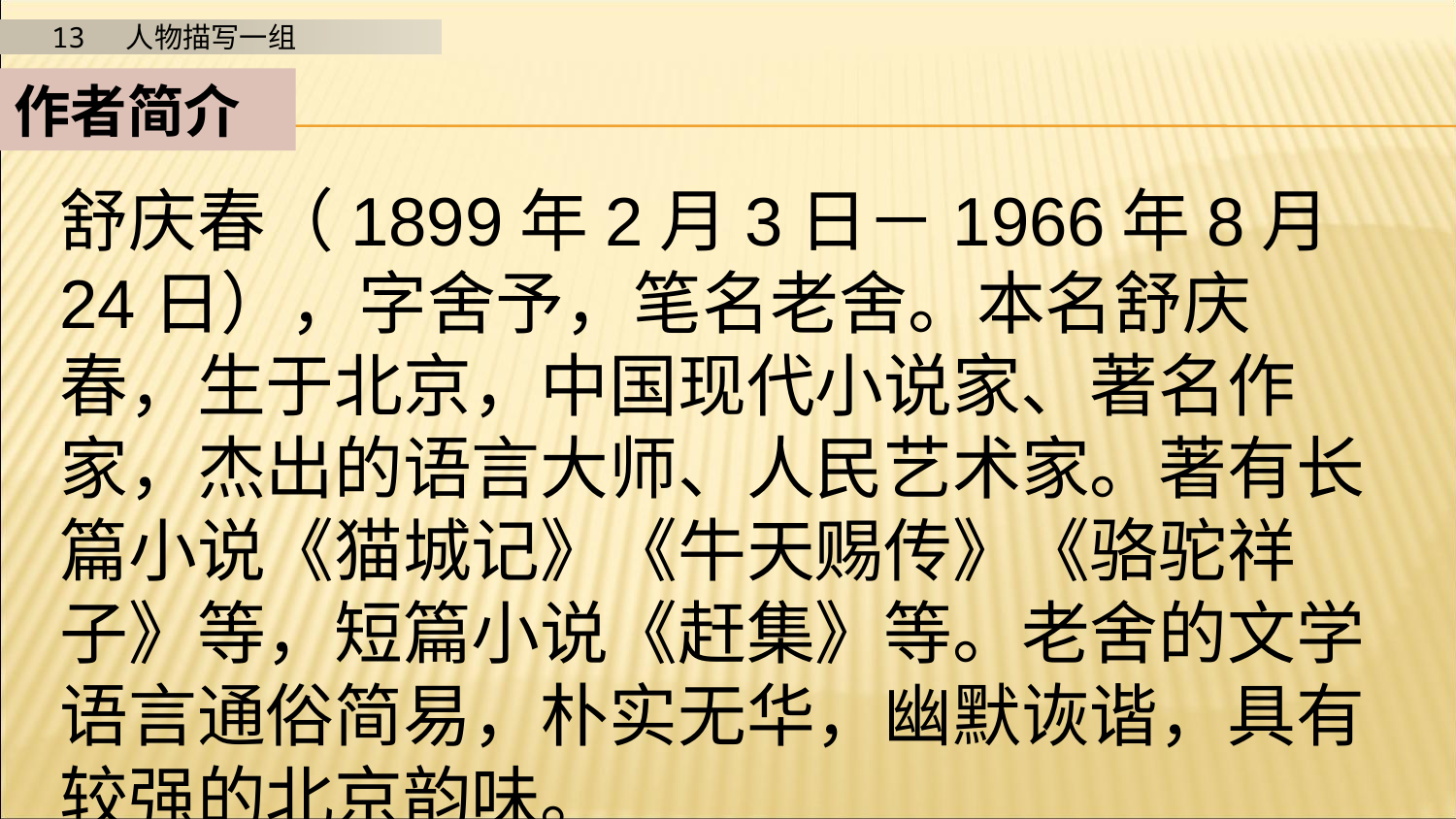

作者简介
舒庆春（1899年2月3日－1966年8月24日），字舍予，笔名老舍。本名舒庆春，生于北京，中国现代小说家、著名作家，杰出的语言大师、人民艺术家。著有长篇小说《猫城记》《牛天赐传》《骆驼祥子》等，短篇小说《赶集》等。老舍的文学语言通俗简易，朴实无华，幽默诙谐，具有较强的北京韵味。